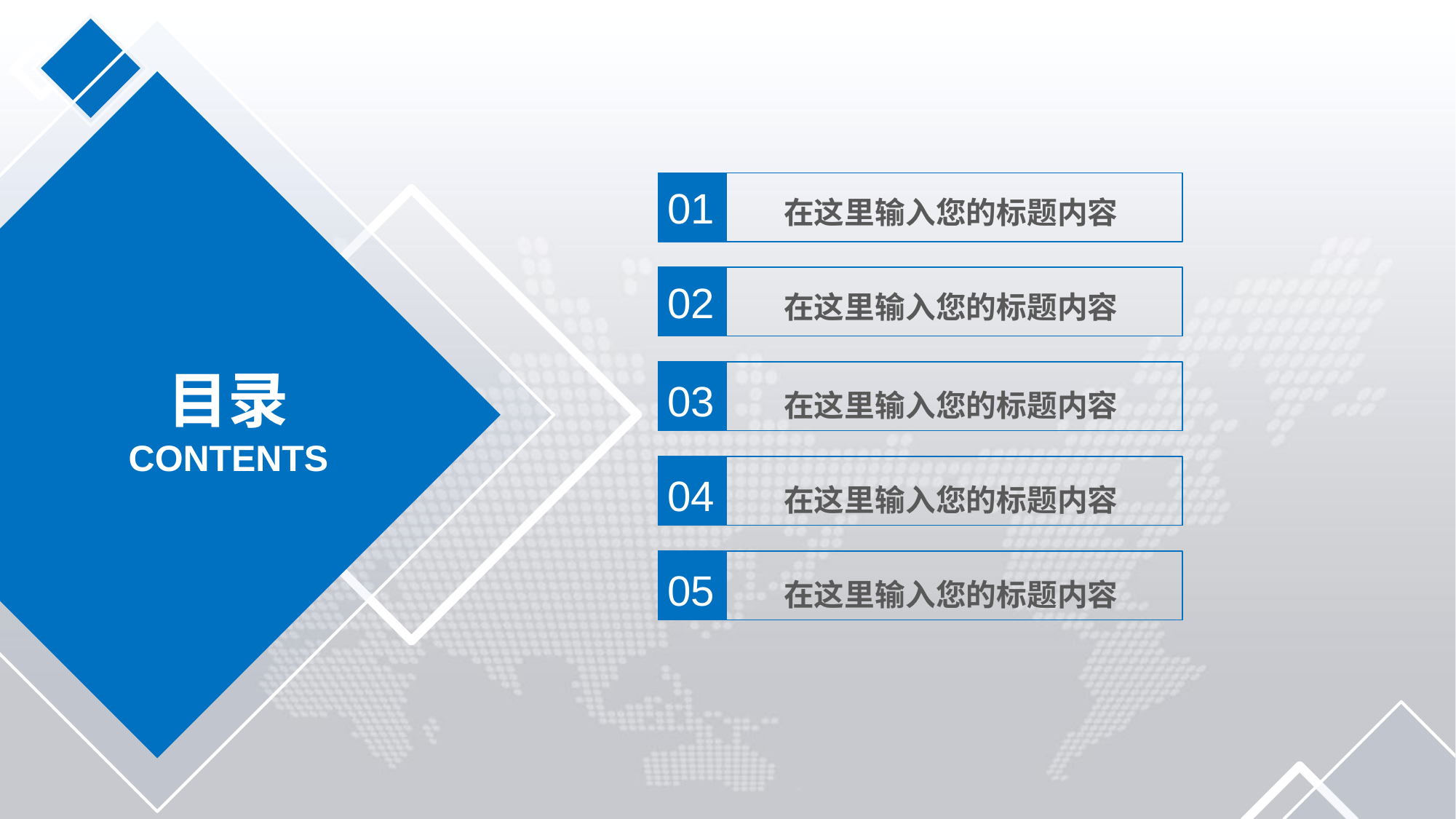

01     在这里输入您的标题内容

02     在这里输入您的标题内容
目录
CONTENTS

03     在这里输入您的标题内容

04     在这里输入您的标题内容

05     在这里输入您的标题内容